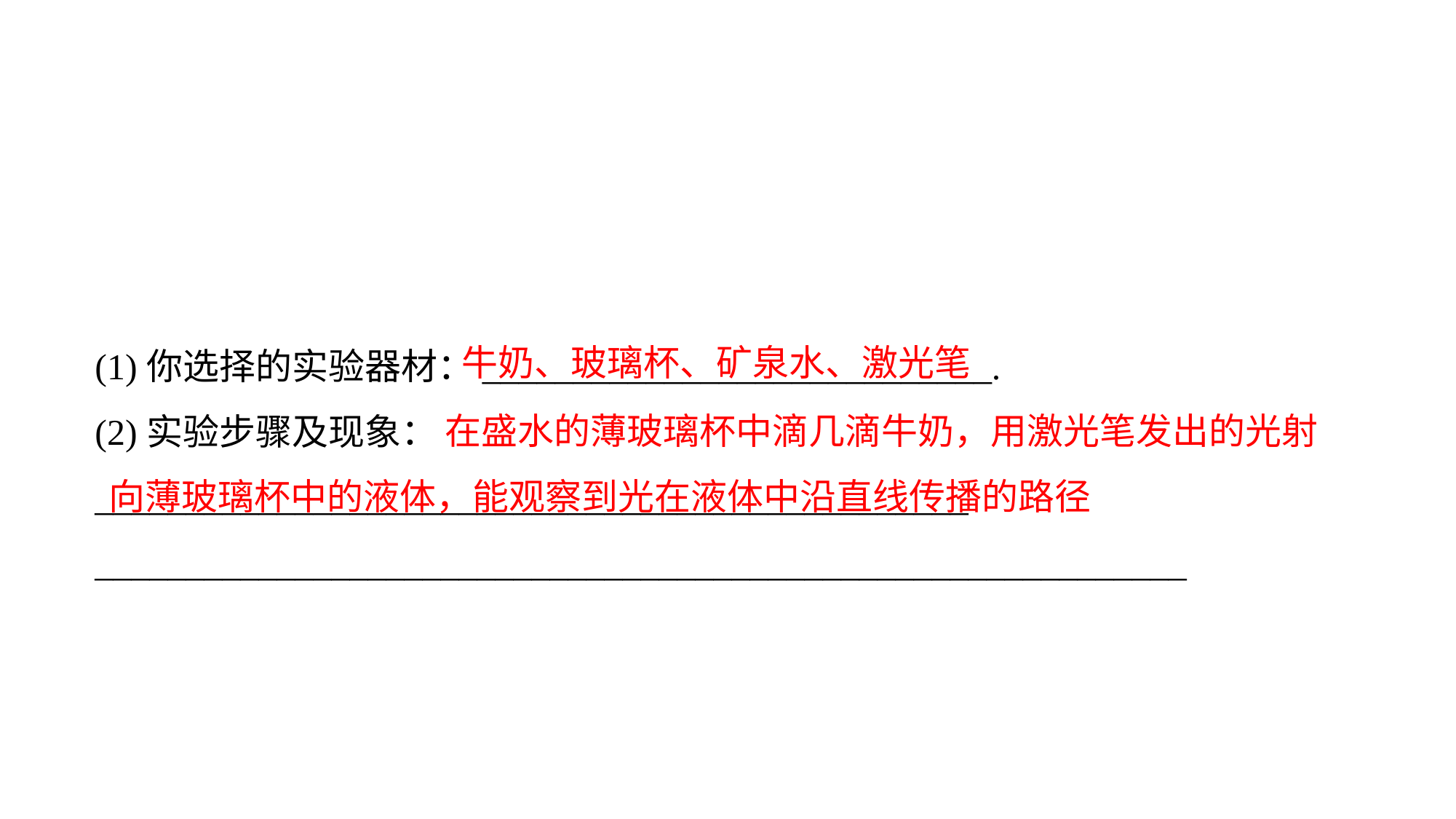

(1)你选择的实验器材：____________________________.
(2)实验步骤及现象：________________________________________________
____________________________________________________________
牛奶、玻璃杯、矿泉水、激光笔
                                        在盛水的薄玻璃杯中滴几滴牛奶，用激光笔发出的光射向薄玻璃杯中的液体，能观察到光在液体中沿直线传播的路径